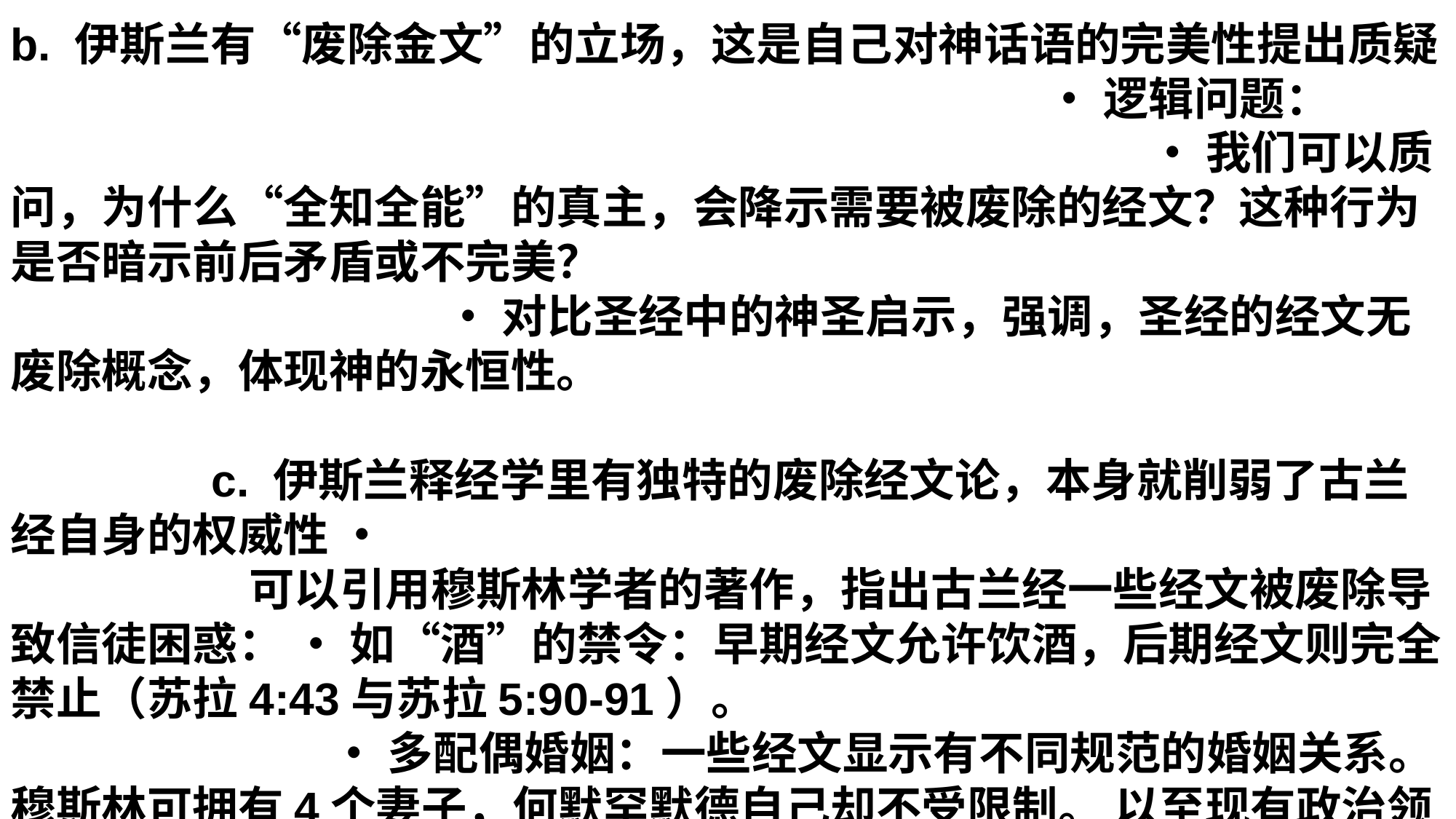

b. 伊斯兰有“废除金文”的立场，这是自己对神话语的完美性提出质疑                                                                                                     • 逻辑问题：                                                                                                                         • 我们可以质问，为什么“全知全能”的真主，会降示需要被废除的经文？这种行为是否暗示前后矛盾或不完美？                                                                                                                            • 对比圣经中的神圣启示，强调，圣经的经文无废除概念，体现神的永恒性。
                                                                                                                                   c. 伊斯兰释经学里有独特的废除经文论，本身就削弱了古兰经自身的权威性 •                                                                                                                              可以引用穆斯林学者的著作，指出古兰经一些经文被废除导致信徒困惑： • 如“酒”的禁令：早期经文允许饮酒，后期经文则完全禁止（苏拉4:43与苏拉5:90-91）。                                                                                                  • 多配偶婚姻：一些经文显示有不同规范的婚姻关系。 穆斯林可拥有4个妻子，何默罕默德自己却不受限制。 以至现有政治领袖也效法特权